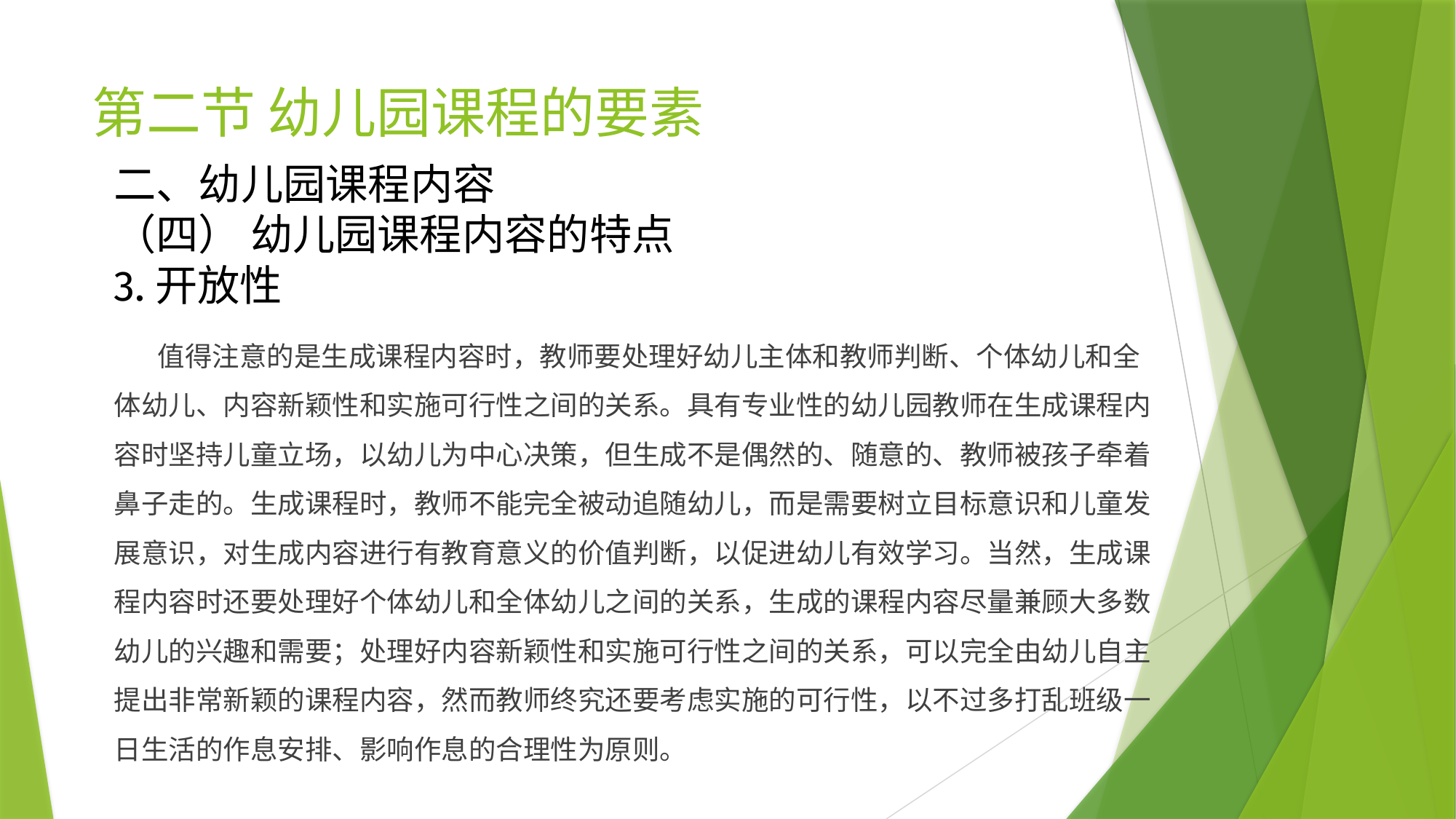

# 第二节 幼儿园课程的要素
二、幼儿园课程内容
（四） 幼儿园课程内容的特点
3.开放性
      值得注意的是生成课程内容时，教师要处理好幼儿主体和教师判断、个体幼儿和全体幼儿、内容新颖性和实施可行性之间的关系。具有专业性的幼儿园教师在生成课程内容时坚持儿童立场，以幼儿为中心决策，但生成不是偶然的、随意的、教师被孩子牵着鼻子走的。生成课程时，教师不能完全被动追随幼儿，而是需要树立目标意识和儿童发展意识，对生成内容进行有教育意义的价值判断，以促进幼儿有效学习。当然，生成课程内容时还要处理好个体幼儿和全体幼儿之间的关系，生成的课程内容尽量兼顾大多数幼儿的兴趣和需要；处理好内容新颖性和实施可行性之间的关系，可以完全由幼儿自主提出非常新颖的课程内容，然而教师终究还要考虑实施的可行性，以不过多打乱班级一日生活的作息安排、影响作息的合理性为原则。